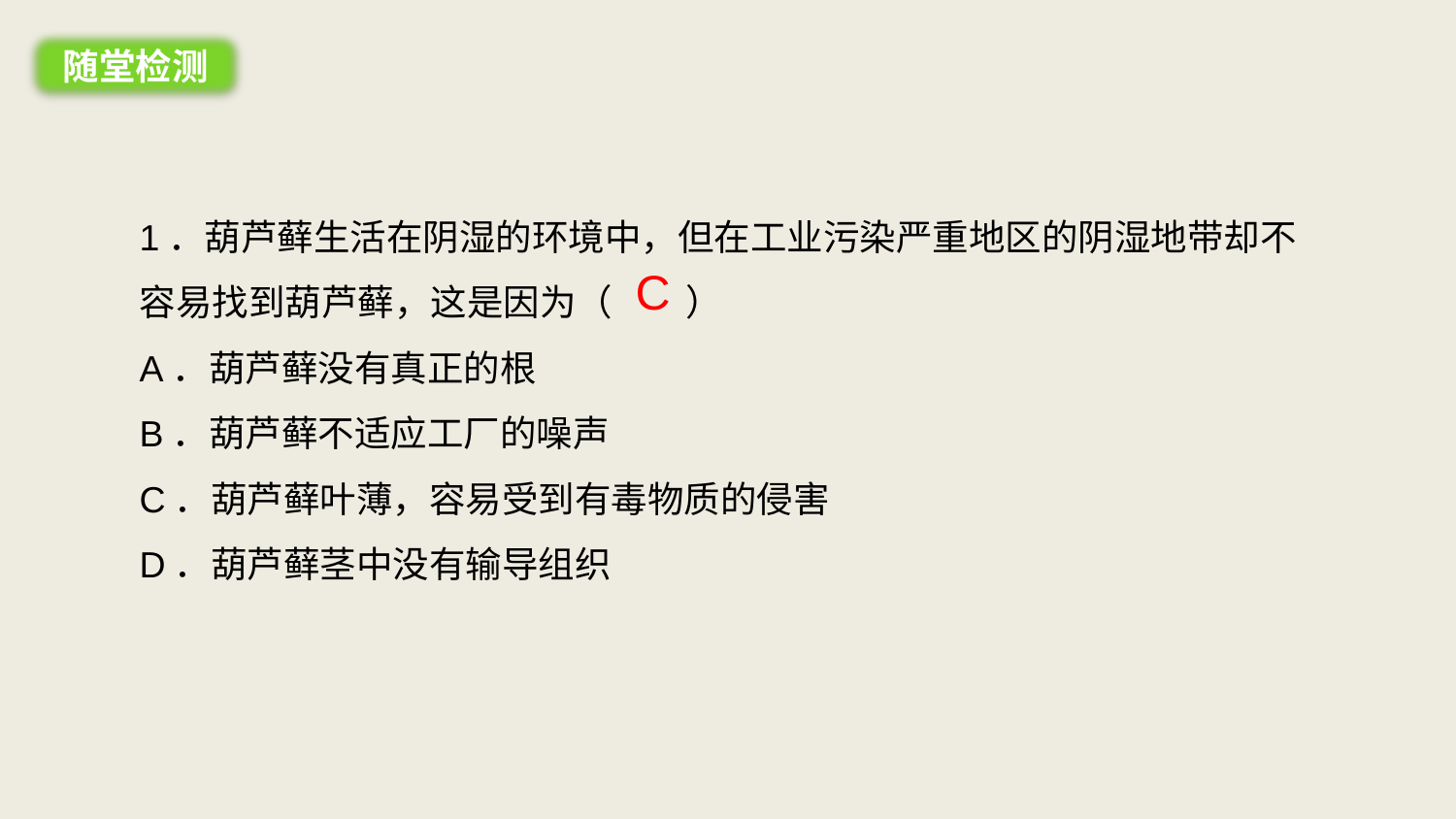

随堂检测
1．葫芦藓生活在阴湿的环境中，但在工业污染严重地区的阴湿地带却不容易找到葫芦藓，这是因为（　　）
A．葫芦藓没有真正的根
B．葫芦藓不适应工厂的噪声
C．葫芦藓叶薄，容易受到有毒物质的侵害
D．葫芦藓茎中没有输导组织
C